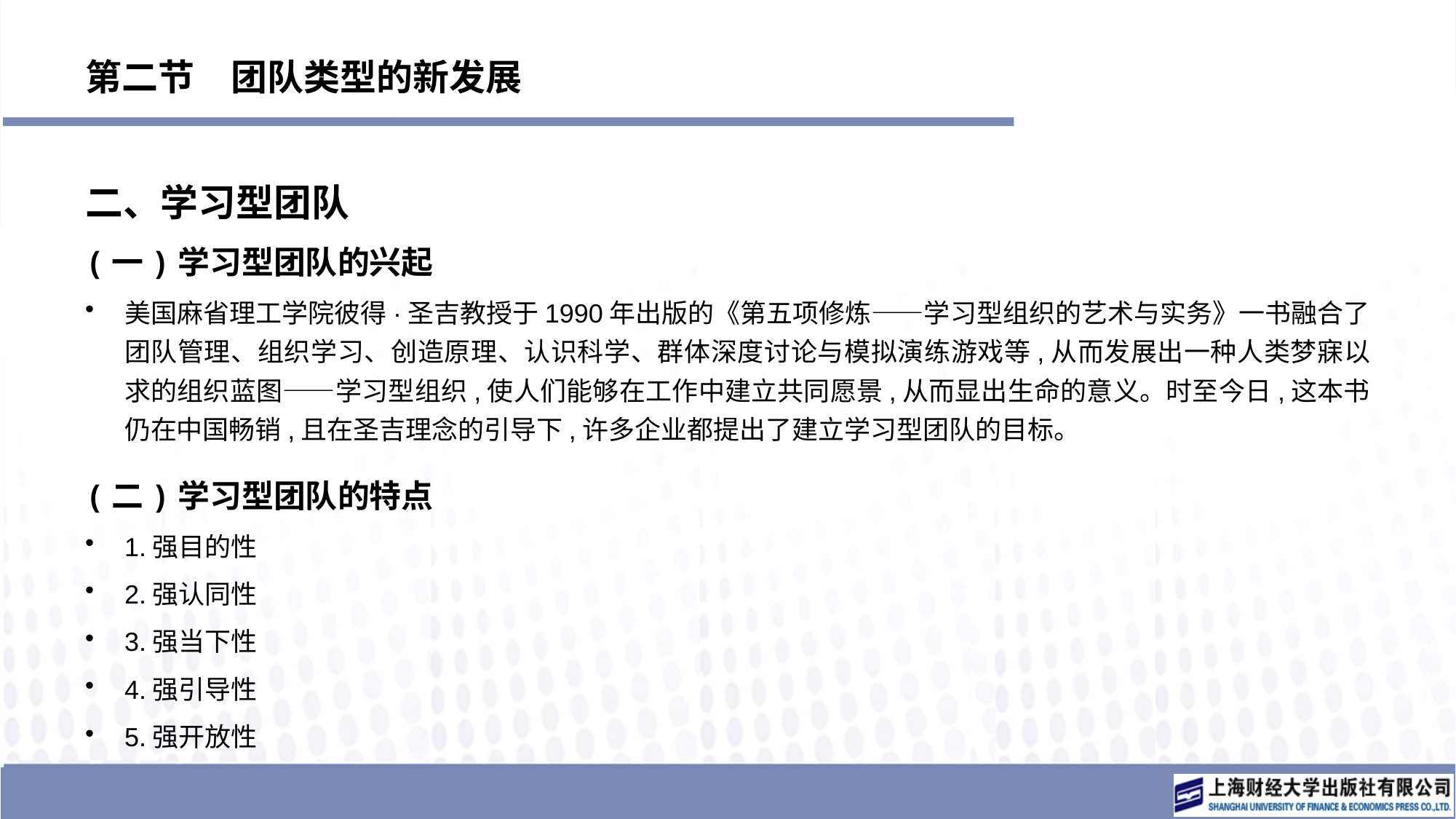

# 第二节　团队类型的新发展
二、学习型团队
(一)学习型团队的兴起
美国麻省理工学院彼得·圣吉教授于1990年出版的《第五项修炼——学习型组织的艺术与实务》一书融合了团队管理、组织学习、创造原理、认识科学、群体深度讨论与模拟演练游戏等,从而发展出一种人类梦寐以求的组织蓝图——学习型组织,使人们能够在工作中建立共同愿景,从而显出生命的意义。时至今日,这本书仍在中国畅销,且在圣吉理念的引导下,许多企业都提出了建立学习型团队的目标。
(二)学习型团队的特点
1.强目的性
2.强认同性
3.强当下性
4.强引导性
5.强开放性